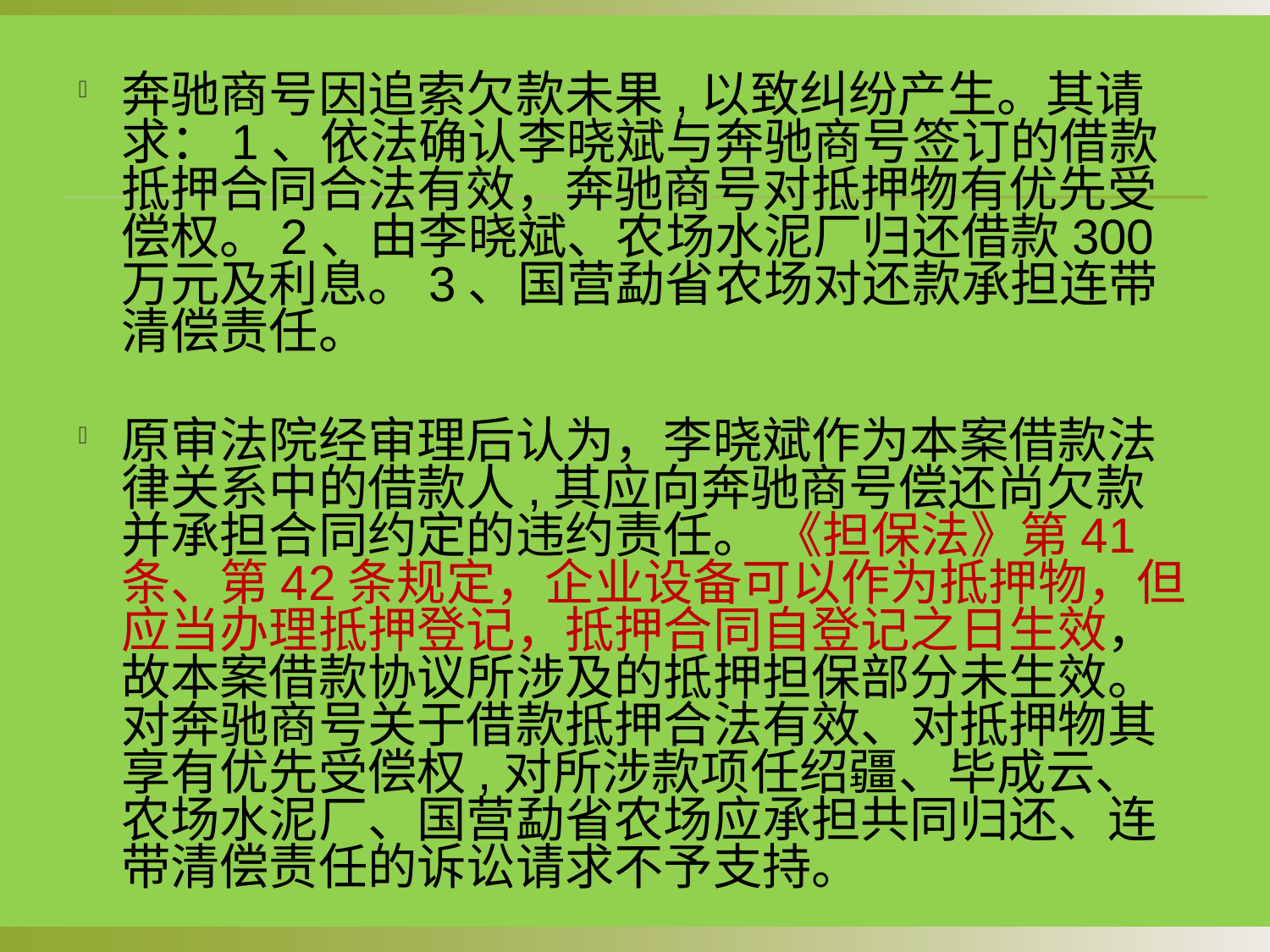

奔驰商号因追索欠款未果,以致纠纷产生。其请求：1、依法确认李晓斌与奔驰商号签订的借款抵押合同合法有效，奔驰商号对抵押物有优先受偿权。2、由李晓斌、农场水泥厂归还借款300万元及利息。3、国营勐省农场对还款承担连带清偿责任。

原审法院经审理后认为，李晓斌作为本案借款法律关系中的借款人,其应向奔驰商号偿还尚欠款并承担合同约定的违约责任。 《担保法》第41条、第42条规定，企业设备可以作为抵押物，但应当办理抵押登记，抵押合同自登记之日生效，故本案借款协议所涉及的抵押担保部分未生效。对奔驰商号关于借款抵押合法有效、对抵押物其享有优先受偿权,对所涉款项任绍疆、毕成云、农场水泥厂、国营勐省农场应承担共同归还、连带清偿责任的诉讼请求不予支持。